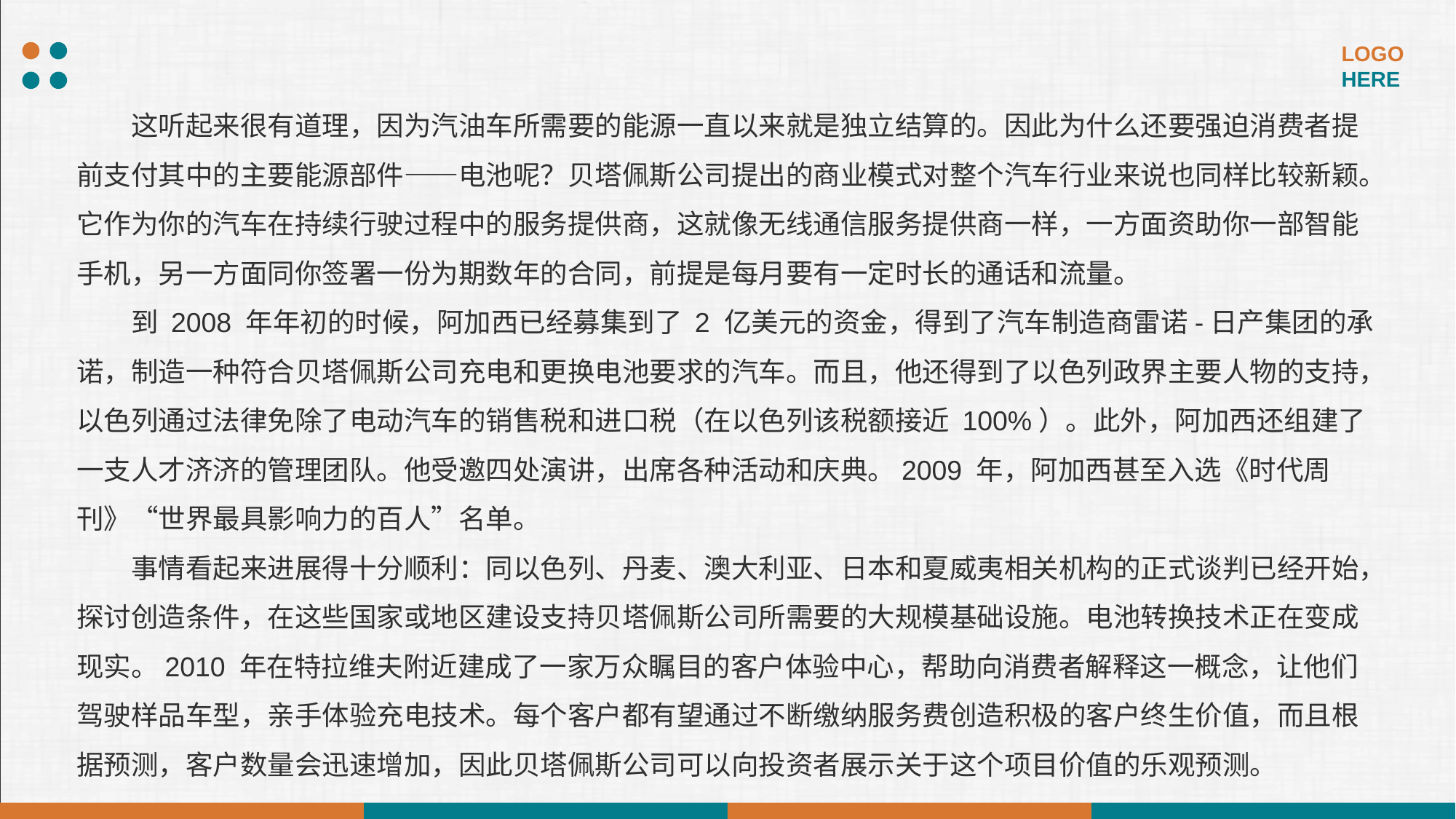

这听起来很有道理，因为汽油车所需要的能源一直以来就是独立结算的。因此为什么还要强迫消费者提前支付其中的主要能源部件——电池呢？贝塔佩斯公司提出的商业模式对整个汽车行业来说也同样比较新颖。它作为你的汽车在持续行驶过程中的服务提供商，这就像无线通信服务提供商一样，一方面资助你一部智能手机，另一方面同你签署一份为期数年的合同，前提是每月要有一定时长的通话和流量。
到 2008 年年初的时候，阿加西已经募集到了 2 亿美元的资金，得到了汽车制造商雷诺-日产集团的承诺，制造一种符合贝塔佩斯公司充电和更换电池要求的汽车。而且，他还得到了以色列政界主要人物的支持，以色列通过法律免除了电动汽车的销售税和进口税（在以色列该税额接近 100%）。此外，阿加西还组建了一支人才济济的管理团队。他受邀四处演讲，出席各种活动和庆典。2009 年，阿加西甚至入选《时代周刊》“世界最具影响力的百人”名单。
事情看起来进展得十分顺利：同以色列、丹麦、澳大利亚、日本和夏威夷相关机构的正式谈判已经开始，探讨创造条件，在这些国家或地区建设支持贝塔佩斯公司所需要的大规模基础设施。电池转换技术正在变成现实。2010 年在特拉维夫附近建成了一家万众瞩目的客户体验中心，帮助向消费者解释这一概念，让他们驾驶样品车型，亲手体验充电技术。每个客户都有望通过不断缴纳服务费创造积极的客户终生价值，而且根据预测，客户数量会迅速增加，因此贝塔佩斯公司可以向投资者展示关于这个项目价值的乐观预测。